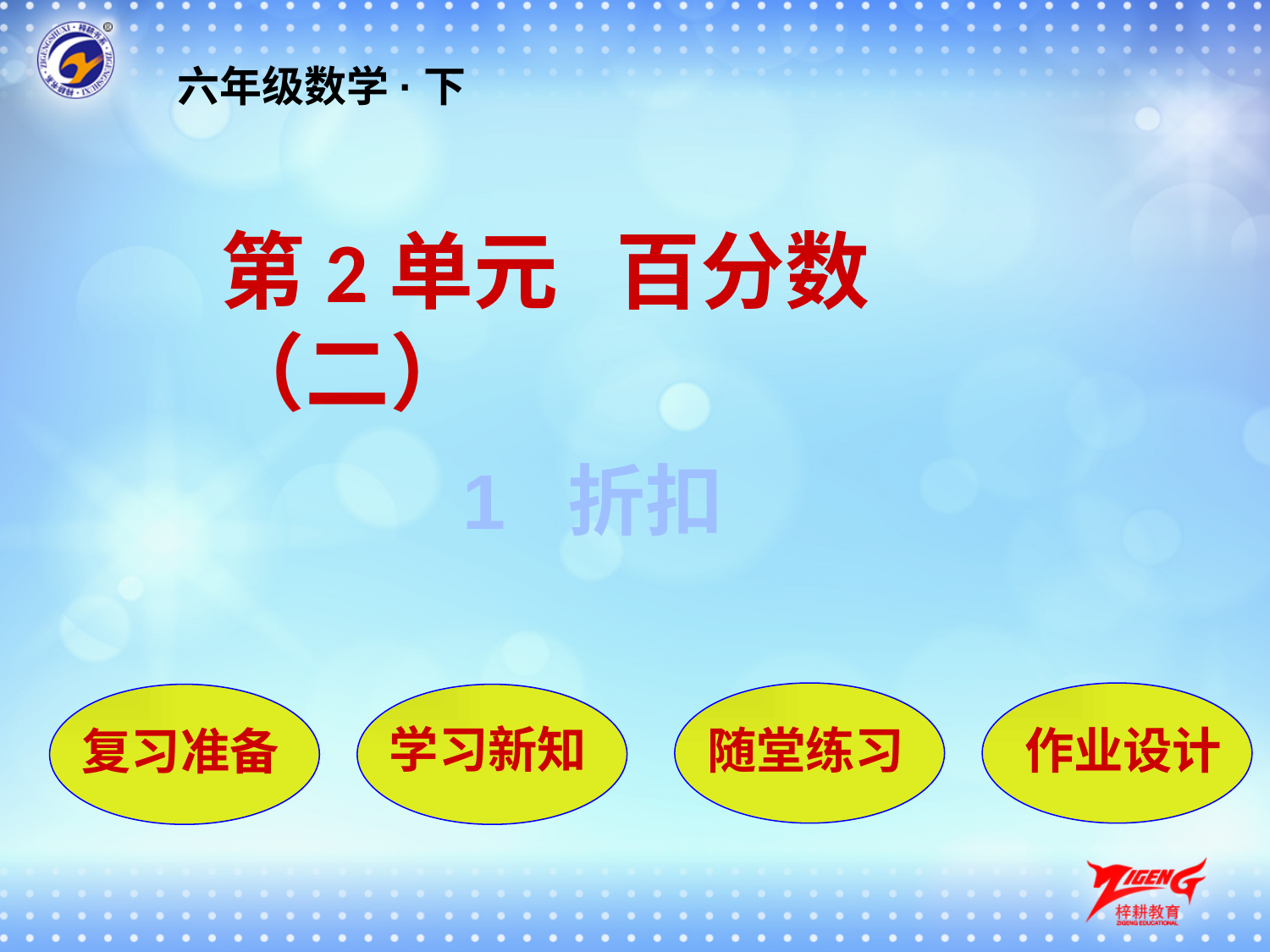

六年级数学·下
第2单元   百分数（二）
1  折扣

随堂练习

作业设计

复习准备

学习新知